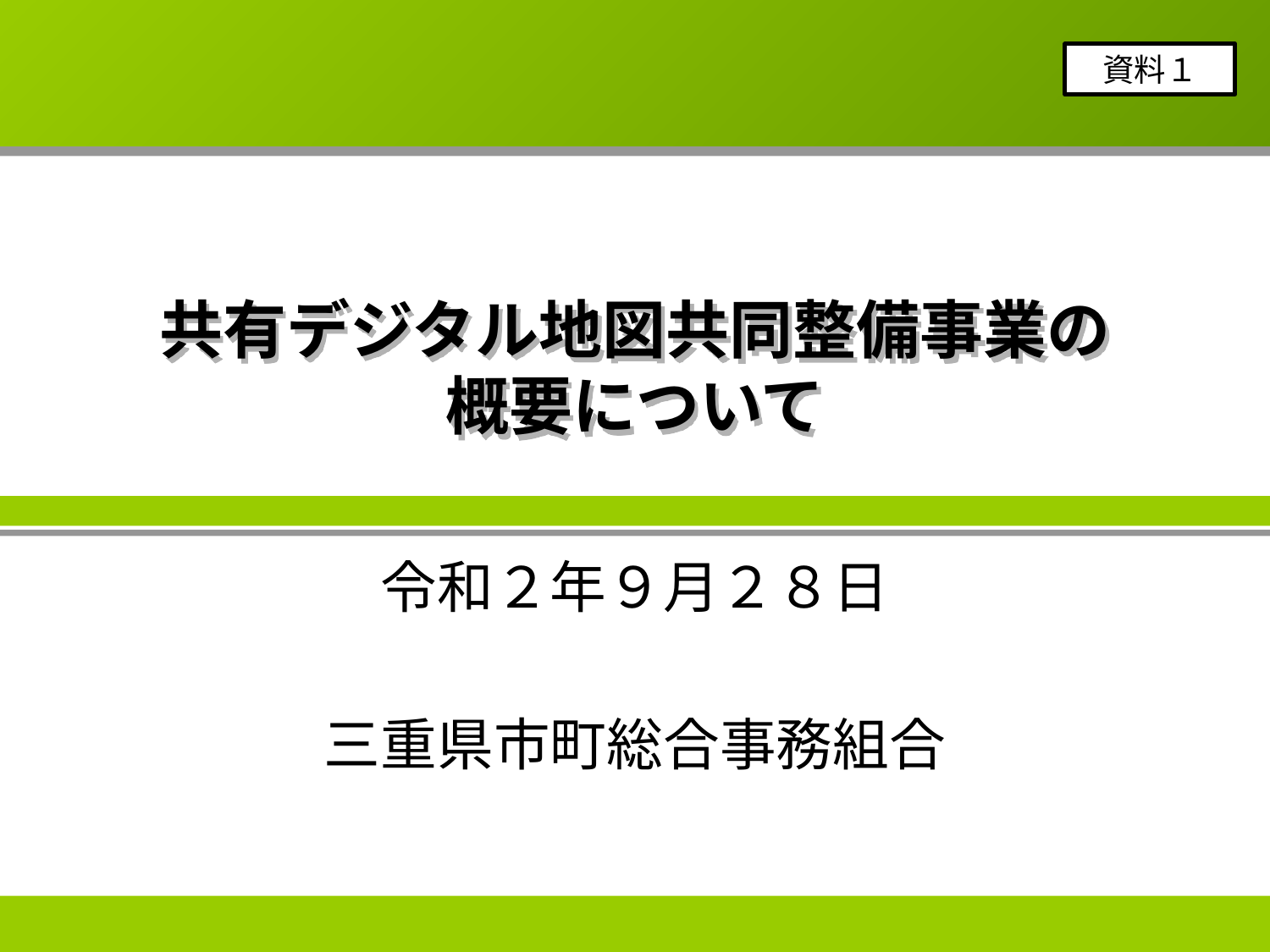

資料１
# 共有デジタル地図共同整備事業の 概要について
令和２年９月２８日

三重県市町総合事務組合